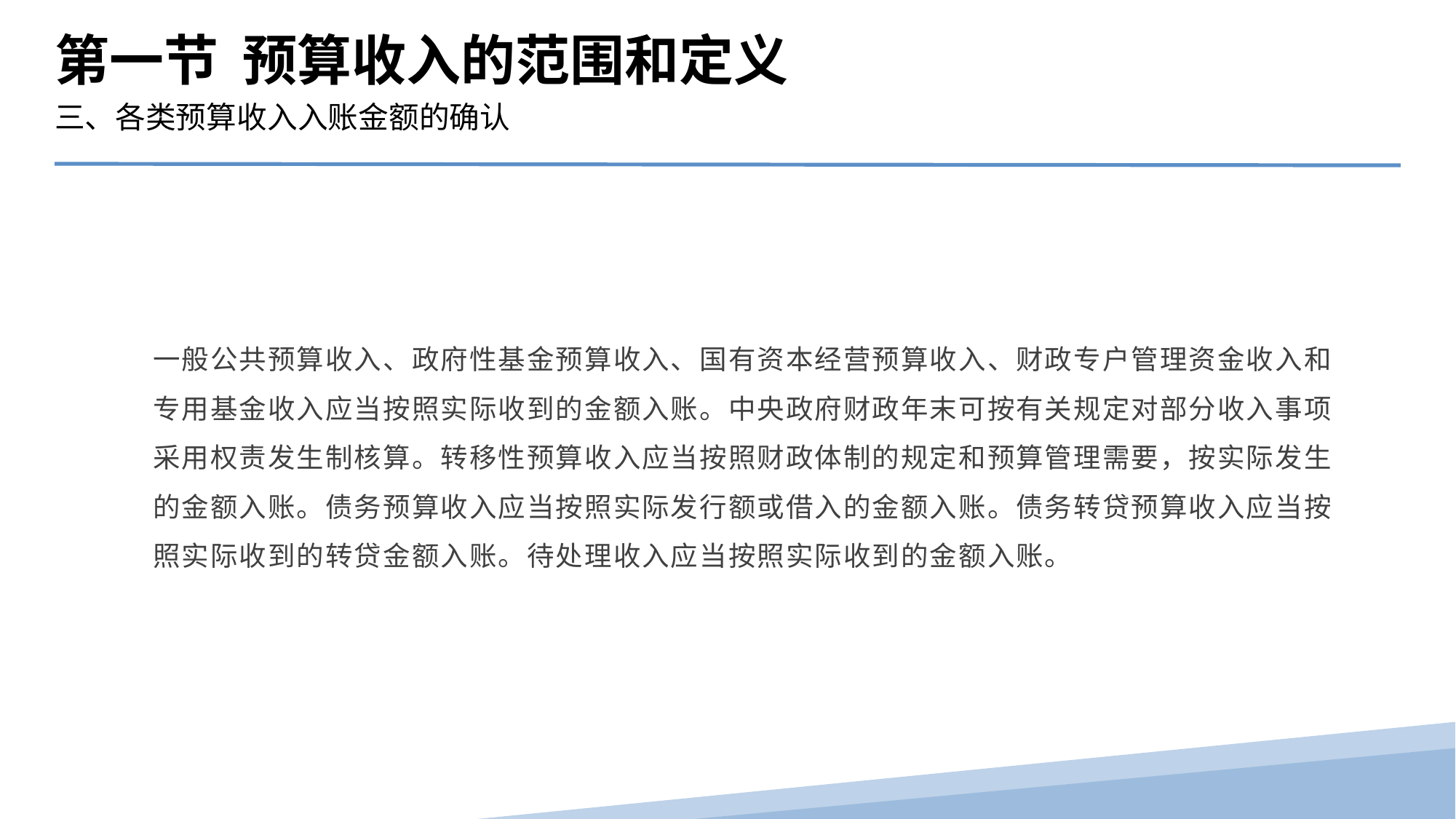

第一节  预算收入的范围和定义
三、各类预算收入入账金额的确认
一般公共预算收入、政府性基金预算收入、国有资本经营预算收入、财政专户管理资金收入和专用基金收入应当按照实际收到的金额入账。中央政府财政年末可按有关规定对部分收入事项采用权责发生制核算。转移性预算收入应当按照财政体制的规定和预算管理需要，按实际发生的金额入账。债务预算收入应当按照实际发行额或借入的金额入账。债务转贷预算收入应当按照实际收到的转贷金额入账。待处理收入应当按照实际收到的金额入账。